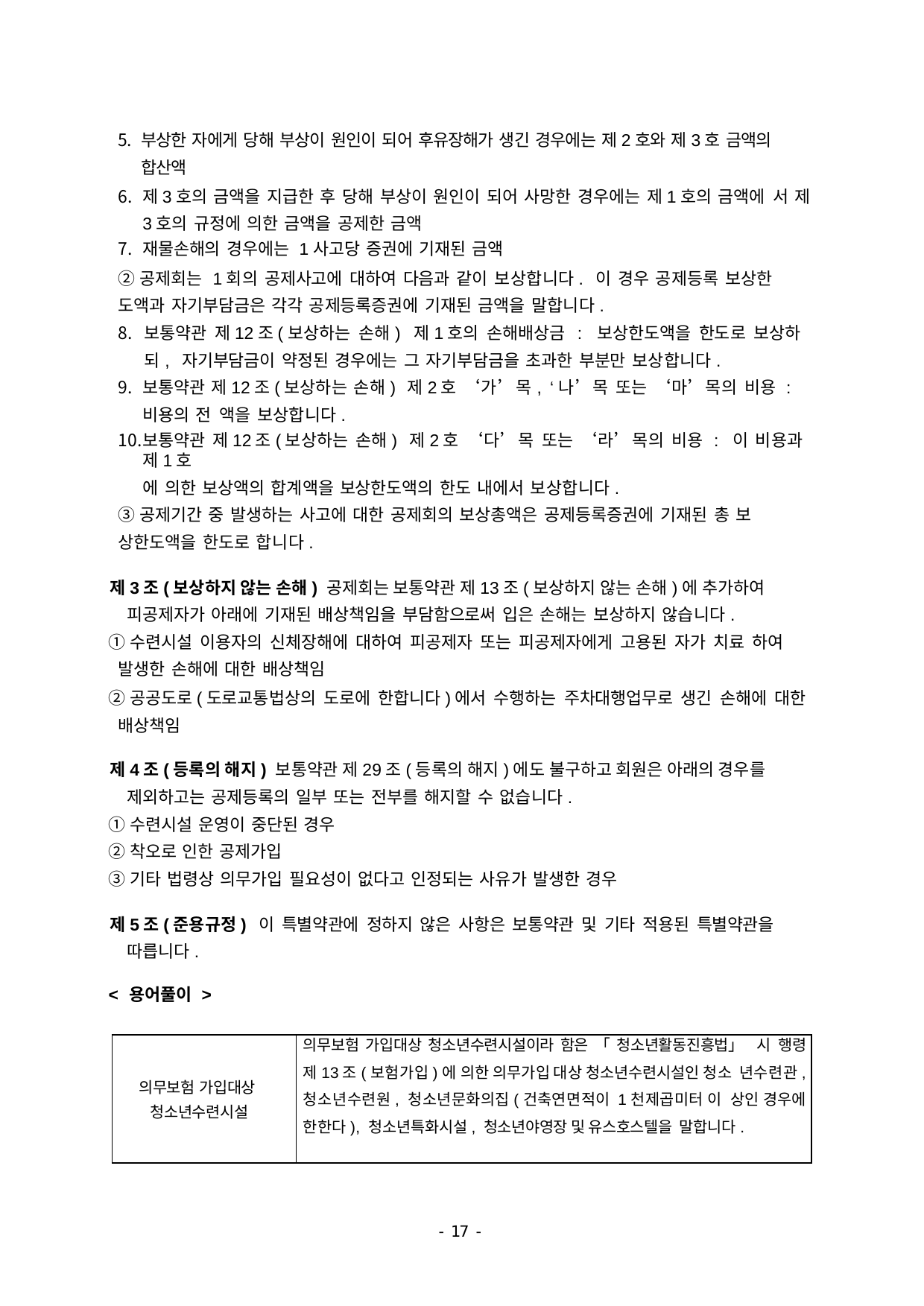

부상한 자에게 당해 부상이 원인이 되어 후유장해가 생긴 경우에는 제2호와 제3호 금액의  합산액
제3호의 금액을 지급한 후 당해 부상이 원인이 되어 사망한 경우에는 제1호의 금액에  서 제3호의 규정에 의한 금액을 공제한 금액
재물손해의 경우에는 1사고당 증권에 기재된 금액
②공제회는 1회의 공제사고에 대하여 다음과 같이 보상합니다. 이 경우 공제등록 보상한  도액과 자기부담금은 각각 공제등록증권에 기재된 금액을 말합니다.
보통약관 제12조(보상하는 손해) 제1호의 손해배상금 : 보상한도액을 한도로 보상하  되, 자기부담금이 약정된 경우에는 그 자기부담금을 초과한 부분만 보상합니다.
보통약관 제12조(보상하는 손해) 제2호 ‘가’목, ‘나’목 또는 ‘마’목의 비용 : 비용의 전  액을 보상합니다.
보통약관 제12조(보상하는 손해) 제2호 ‘다’목 또는 ‘라’목의 비용 : 이 비용과 제1호
에 의한 보상액의 합계액을 보상한도액의 한도 내에서 보상합니다.
③공제기간 중 발생하는 사고에 대한 공제회의 보상총액은 공제등록증권에 기재된 총 보  상한도액을 한도로 합니다.

제3조(보상하지 않는 손해) 공제회는 보통약관 제13조(보상하지 않는 손해)에 추가하여  피공제자가 아래에 기재된 배상책임을 부담함으로써 입은 손해는 보상하지 않습니다.
①수련시설 이용자의 신체장해에 대하여 피공제자 또는 피공제자에게 고용된 자가 치료  하여 발생한 손해에 대한 배상책임
②공공도로(도로교통법상의 도로에 한합니다)에서 수행하는 주차대행업무로 생긴 손해에  대한 배상책임

제4조(등록의 해지) 보통약관 제29조(등록의 해지)에도 불구하고 회원은 아래의 경우를  제외하고는 공제등록의 일부 또는 전부를 해지할 수 없습니다.
①수련시설 운영이 중단된 경우
②착오로 인한 공제가입
③기타 법령상 의무가입 필요성이 없다고 인정되는 사유가 발생한 경우

제5조(준용규정) 이 특별약관에 정하지 않은 사항은 보통약관 및 기타 적용된 특별약관을  따릅니다.

< 용어풀이 >
의무보험 가입대상 청소년수련시설이라 함은 「청소년활동진흥법」 시  행령 제13조(보험가입)에 의한 의무가입 대상 청소년수련시설인 청소  년수련관, 청소년수련원, 청소년문화의집(건축연면적이 1천제곱미터 이  상인 경우에 한한다), 청소년특화시설, 청소년야영장 및 유스호스텔을  말합니다.

의무보험 가입대상  청소년수련시설
- 17 -